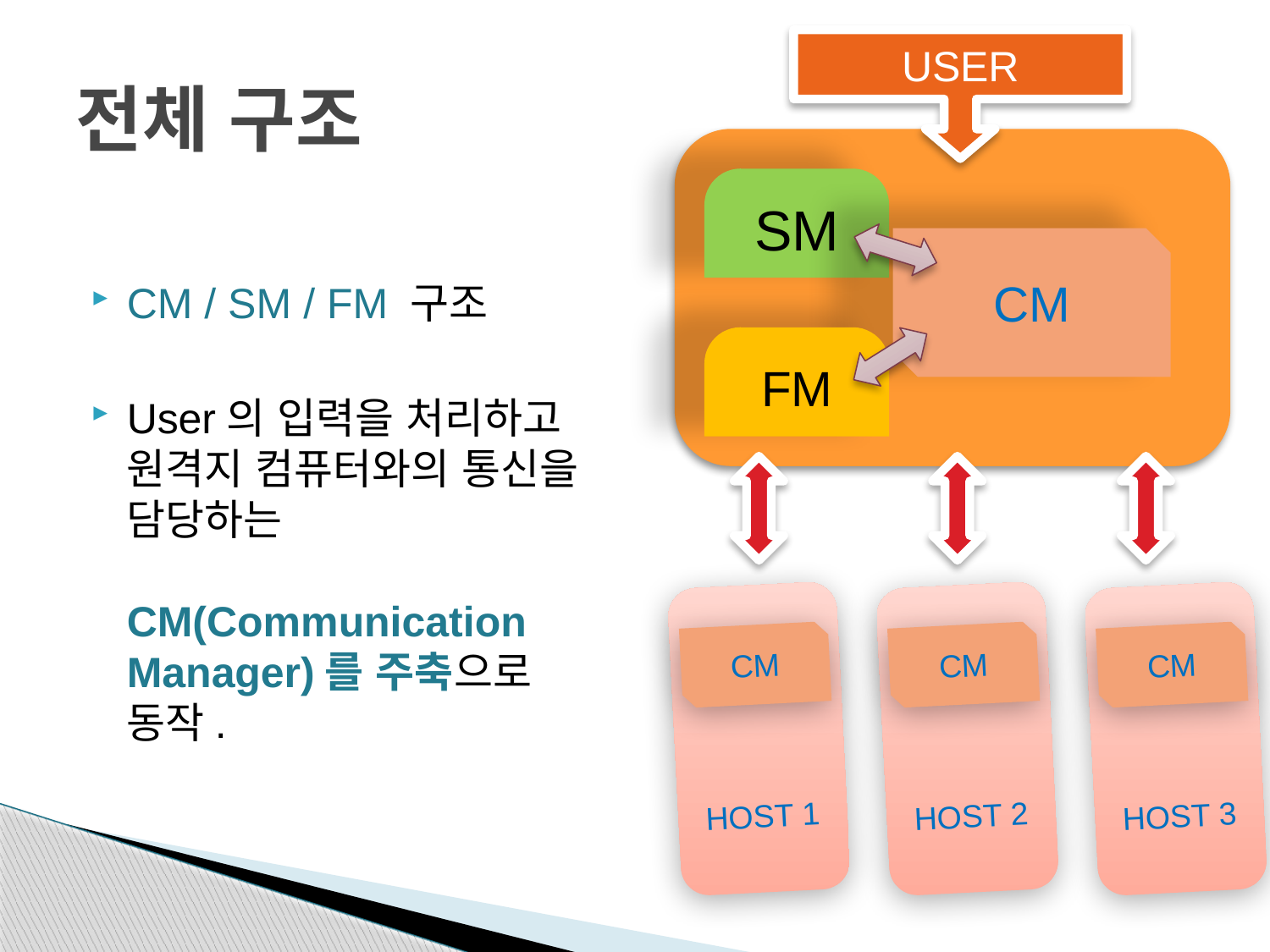

USER
# 전체 구조

SM

CM / SM / FM 구조

User의 입력을 처리하고 원격지 컴퓨터와의 통신을 담당하는
CM(Communication Manager)를 주축으로
동작.
CM

FM

HOST 1
CM

HOST 2
CM

HOST 3
CM